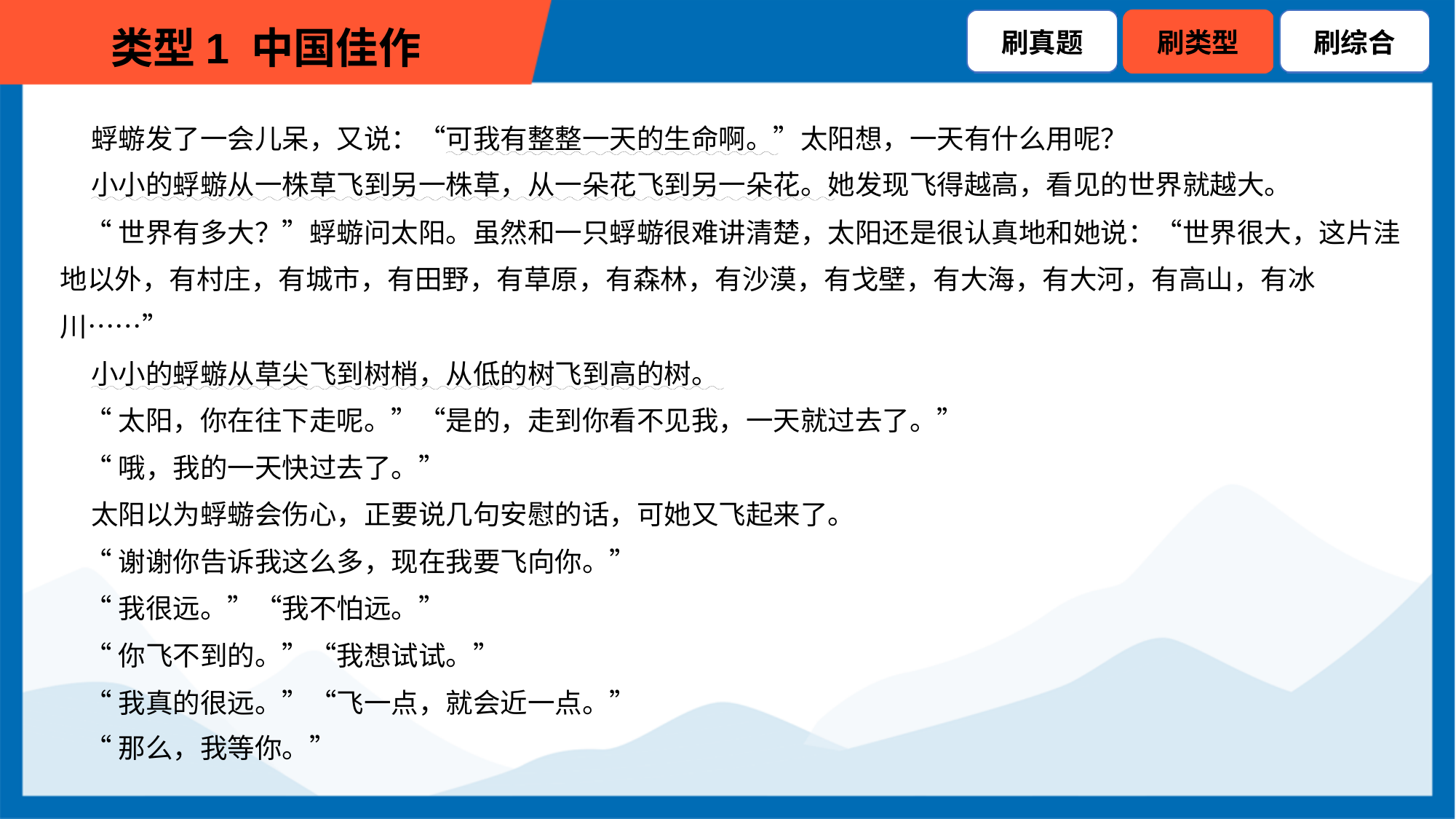

蜉蝣发了一会儿呆，又说：“可我有整整一天的生命啊。”太阳想，一天有什么用呢？
    小小的蜉蝣从一株草飞到另一株草，从一朵花飞到另一朵花。她发现飞得越高，看见的世界就越大。
    “世界有多大？”蜉蝣问太阳。虽然和一只蜉蝣很难讲清楚，太阳还是很认真地和她说：“世界很大，这片洼
地以外，有村庄，有城市，有田野，有草原，有森林，有沙漠，有戈壁，有大海，有大河，有高山，有冰
川……”
    小小的蜉蝣从草尖飞到树梢，从低的树飞到高的树。
    “太阳，你在往下走呢。”“是的，走到你看不见我，一天就过去了。”
    “哦，我的一天快过去了。”
    太阳以为蜉蝣会伤心，正要说几句安慰的话，可她又飞起来了。
    “谢谢你告诉我这么多，现在我要飞向你。”
    “我很远。”“我不怕远。”
    “你飞不到的。”“我想试试。”
    “我真的很远。”“飞一点，就会近一点。”
    “那么，我等你。”